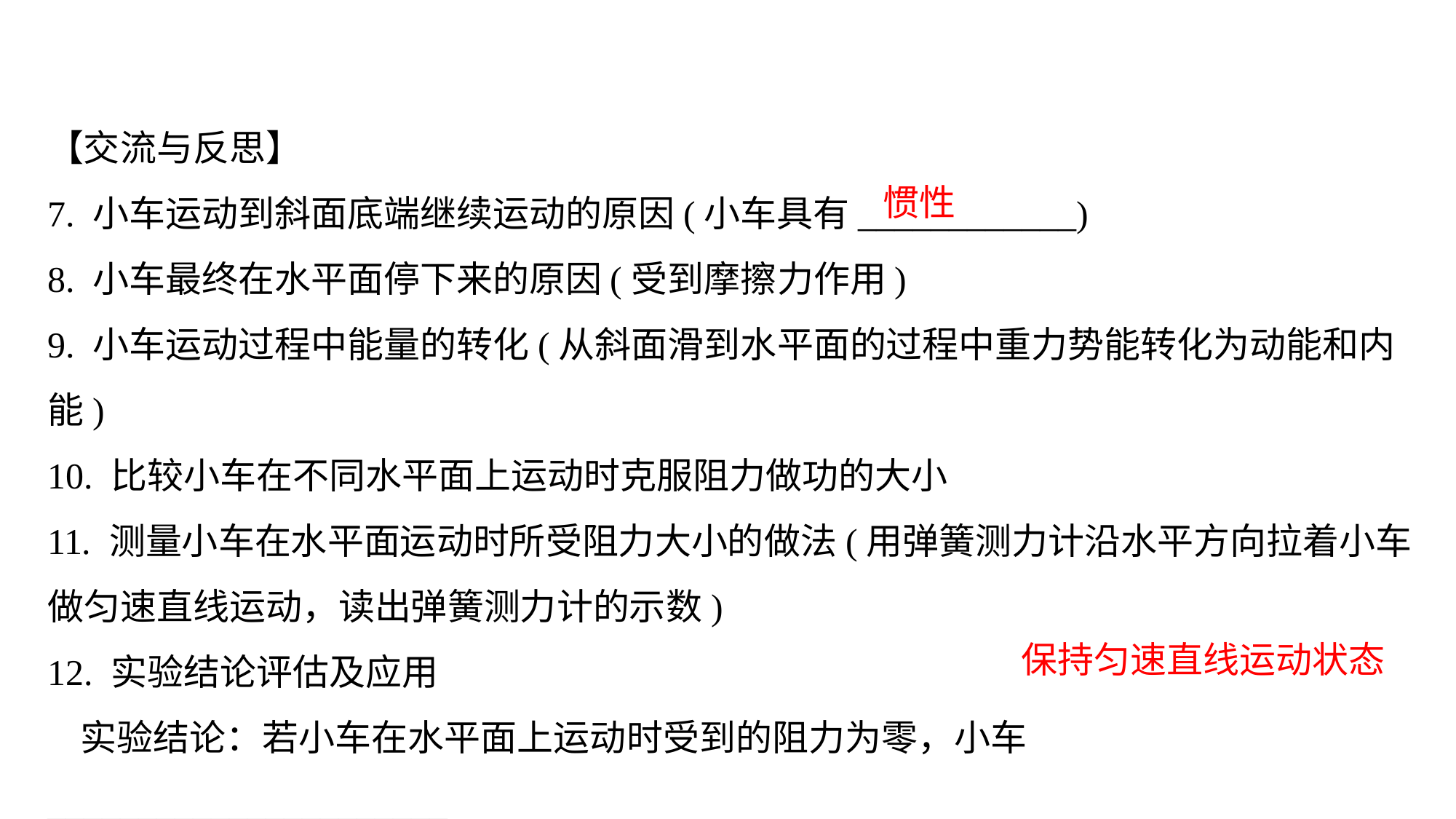

【交流与反思】
7. 小车运动到斜面底端继续运动的原因(小车具有____________)8. 小车最终在水平面停下来的原因(受到摩擦力作用)9. 小车运动过程中能量的转化(从斜面滑到水平面的过程中重力势能转化为动能和内能)10. 比较小车在不同水平面上运动时克服阻力做功的大小11. 测量小车在水平面运动时所受阻力大小的做法(用弹簧测力计沿水平方向拉着小车做匀速直线运动，读出弹簧测力计的示数)12. 实验结论评估及应用   实验结论：若小车在水平面上运动时受到的阻力为零，小车______________________
      一直运动下去．
惯性
保持匀速直线运动状态